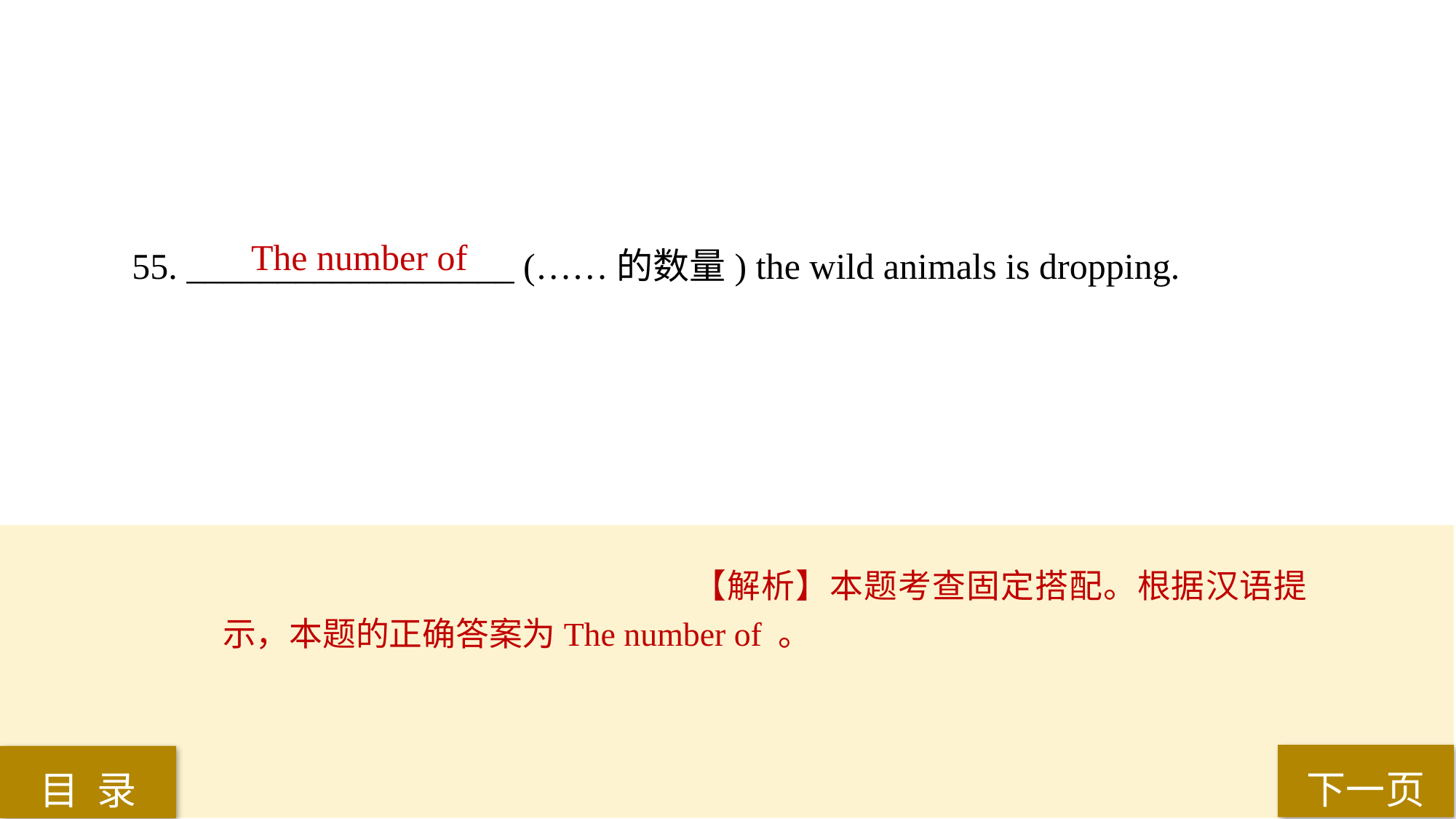

55. __________________ (……的数量) the wild animals is dropping.
The number of
【解析】本题考查固定搭配。根据汉语提示，本题的正确答案为The number of 。